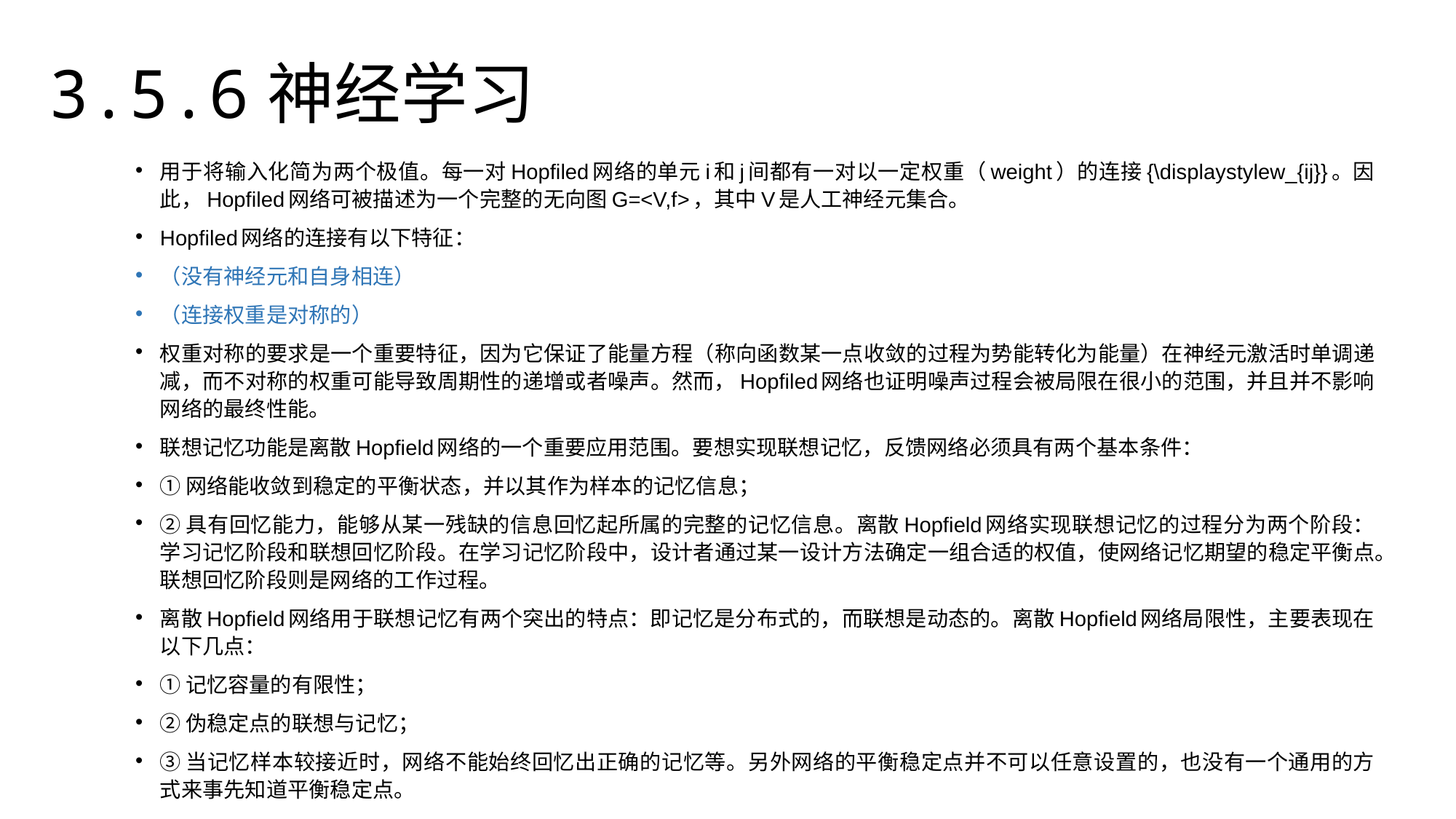

3.5.6神经学习
用于将输入化简为两个极值。每一对Hopfiled网络的单元i和j间都有一对以一定权重（weight）的连接{\displaystylew_{ij}}。因此，Hopfiled网络可被描述为一个完整的无向图G=<V,f>，其中V是人工神经元集合。
Hopfiled网络的连接有以下特征：
（没有神经元和自身相连）
（连接权重是对称的）
权重对称的要求是一个重要特征，因为它保证了能量方程（称向函数某一点收敛的过程为势能转化为能量）在神经元激活时单调递减，而不对称的权重可能导致周期性的递增或者噪声。然而，Hopfiled网络也证明噪声过程会被局限在很小的范围，并且并不影响网络的最终性能。
联想记忆功能是离散Hopfield网络的一个重要应用范围。要想实现联想记忆，反馈网络必须具有两个基本条件：
①网络能收敛到稳定的平衡状态，并以其作为样本的记忆信息；
②具有回忆能力，能够从某一残缺的信息回忆起所属的完整的记忆信息。离散Hopfield网络实现联想记忆的过程分为两个阶段：学习记忆阶段和联想回忆阶段。在学习记忆阶段中，设计者通过某一设计方法确定一组合适的权值，使网络记忆期望的稳定平衡点。联想回忆阶段则是网络的工作过程。
离散Hopfield网络用于联想记忆有两个突出的特点：即记忆是分布式的，而联想是动态的。离散Hopfield网络局限性，主要表现在以下几点：
①记忆容量的有限性；
②伪稳定点的联想与记忆；
③当记忆样本较接近时，网络不能始终回忆出正确的记忆等。另外网络的平衡稳定点并不可以任意设置的，也没有一个通用的方式来事先知道平衡稳定点。